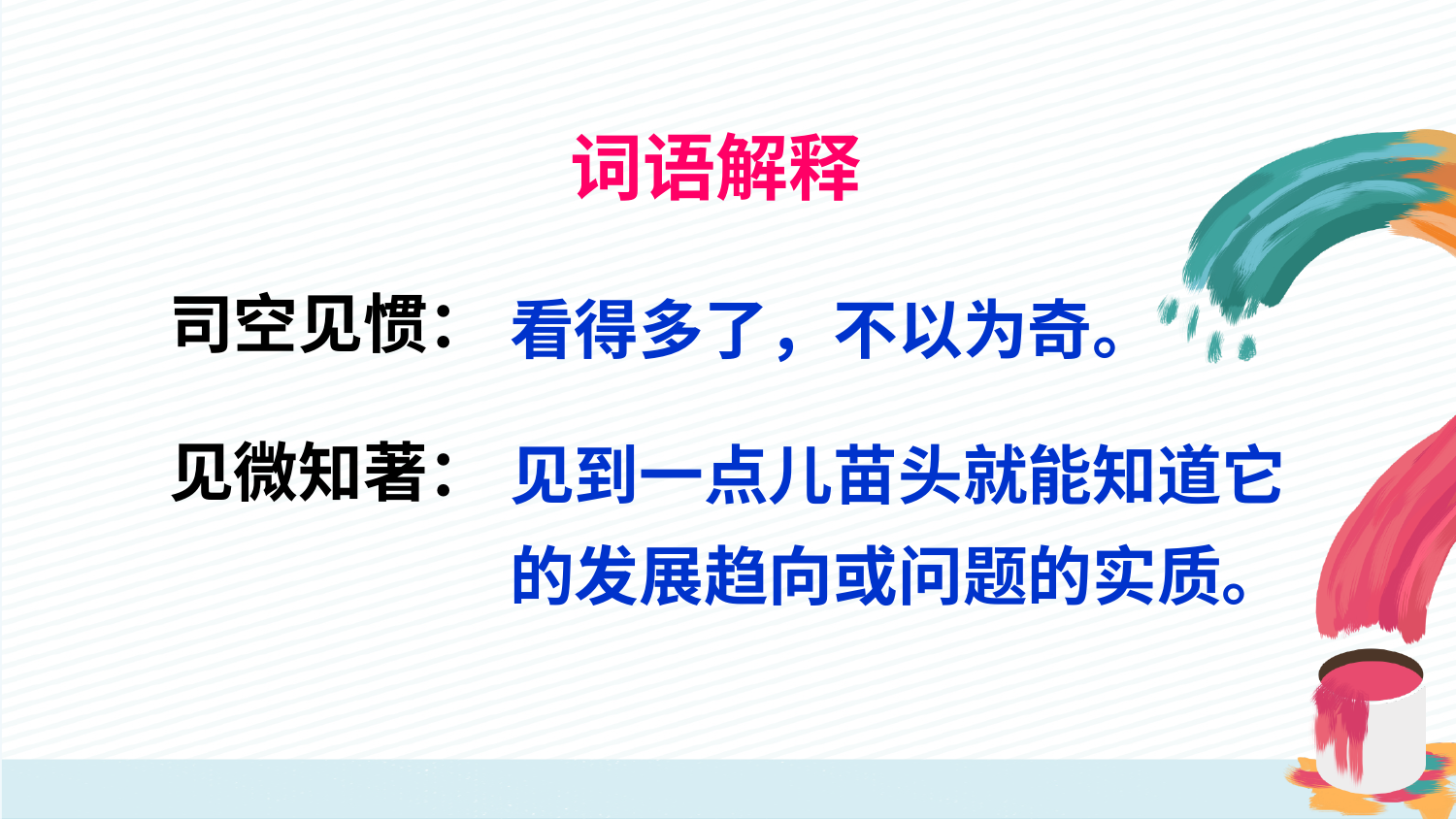

词语解释
司空见惯：
看得多了，不以为奇。
见到一点儿苗头就能知道它的发展趋向或问题的实质。
见微知著：